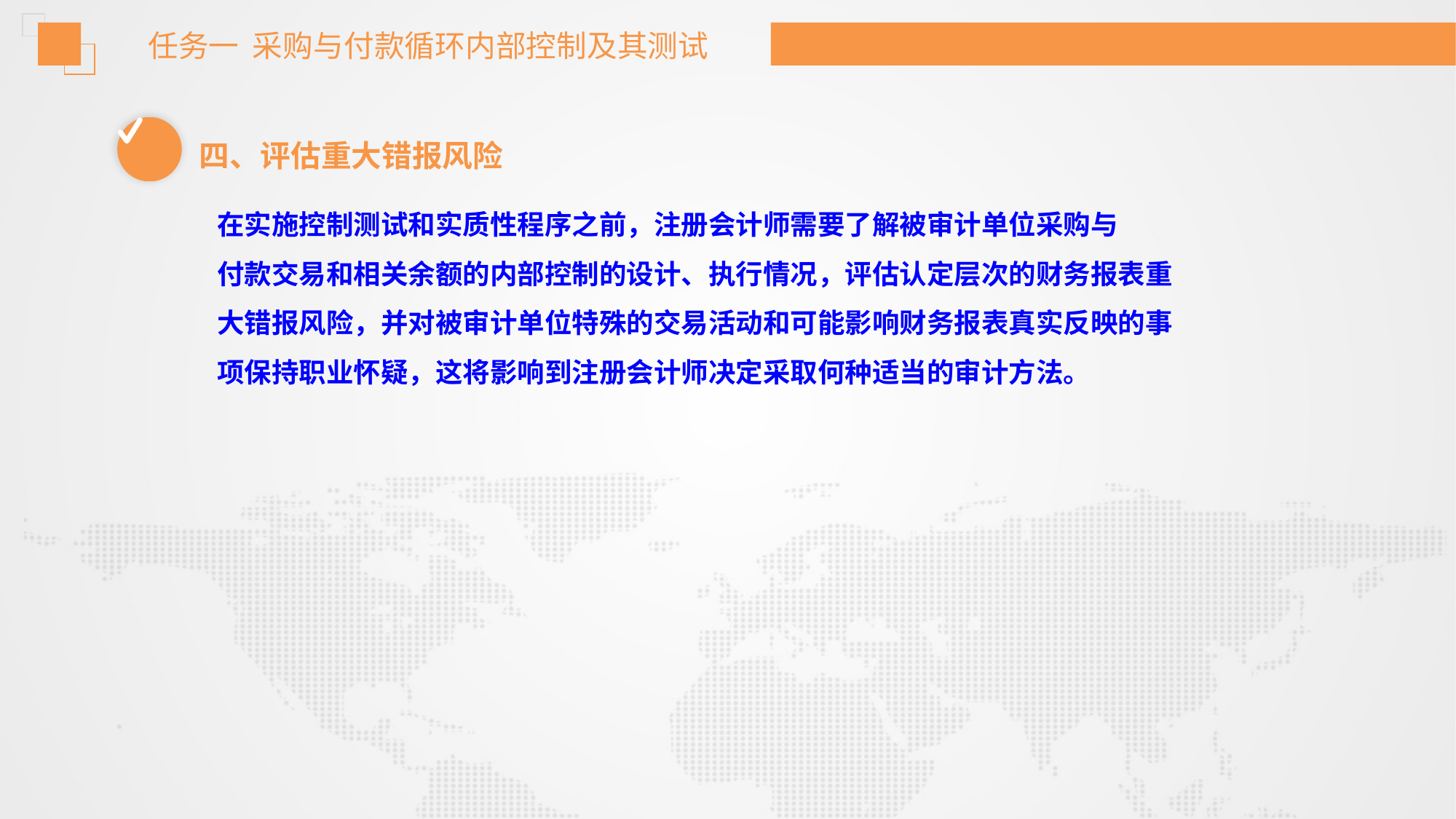

任务一  采购与付款循环内部控制及其测试

四、评估重大错报风险
在实施控制测试和实质性程序之前，注册会计师需要了解被审计单位采购与
付款交易和相关余额的内部控制的设计、执行情况，评估认定层次的财务报表重
大错报风险，并对被审计单位特殊的交易活动和可能影响财务报表真实反映的事
项保持职业怀疑，这将影响到注册会计师决定采取何种适当的审计方法。